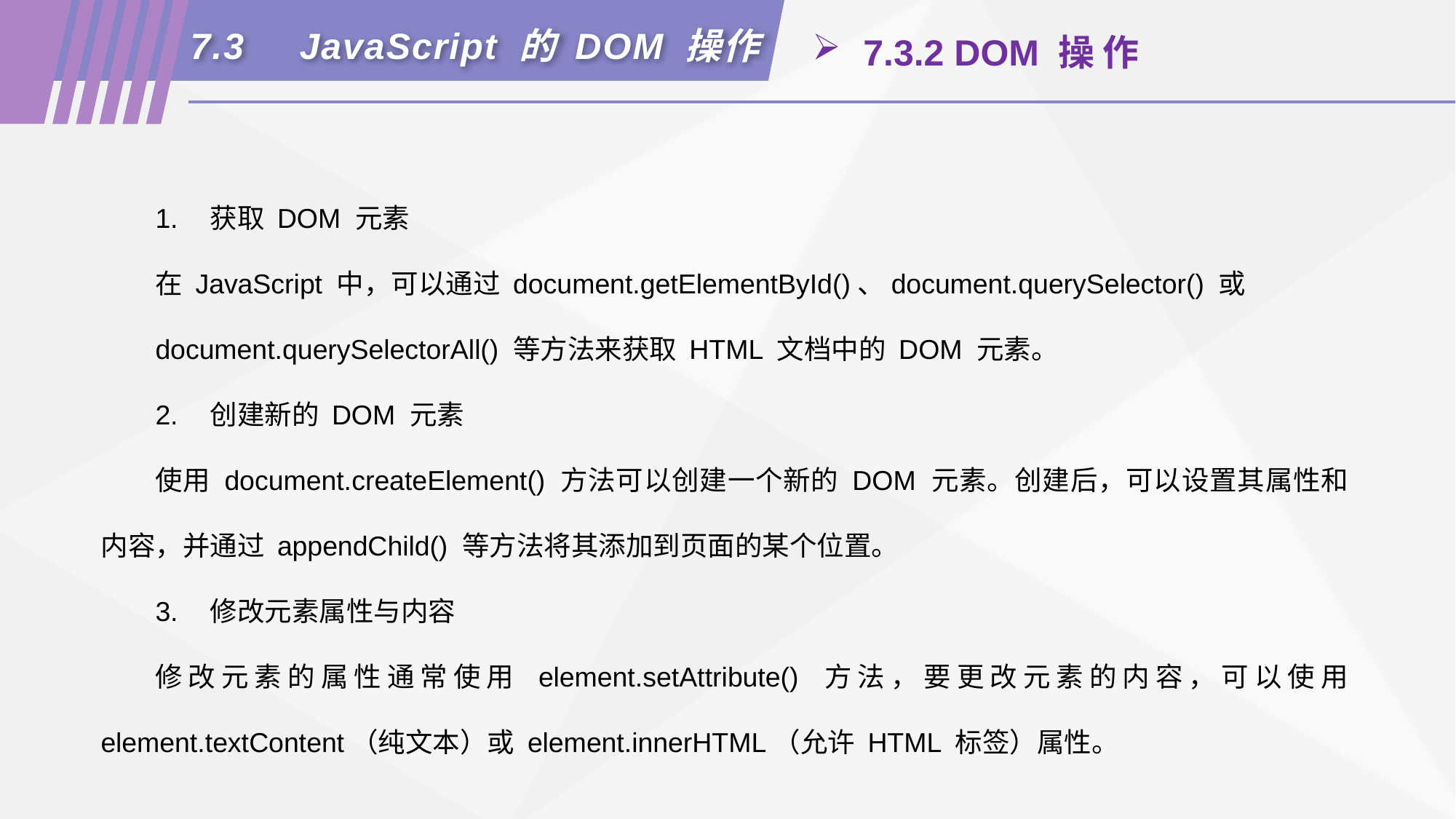

7.3	JavaScript 的 DOM 操作
 7.3.2 DOM 操 作
1.	获取 DOM 元素
在 JavaScript 中，可以通过 document.getElementById()、document.querySelector() 或
document.querySelectorAll() 等方法来获取 HTML 文档中的 DOM 元素。
2.	创建新的 DOM 元素
使用 document.createElement() 方法可以创建一个新的 DOM 元素。创建后，可以设置其属性和内容，并通过 appendChild() 等方法将其添加到页面的某个位置。
3.	修改元素属性与内容
修改元素的属性通常使用 element.setAttribute() 方法，要更改元素的内容，可以使用 element.textContent（纯文本）或 element.innerHTML（允许 HTML 标签）属性。